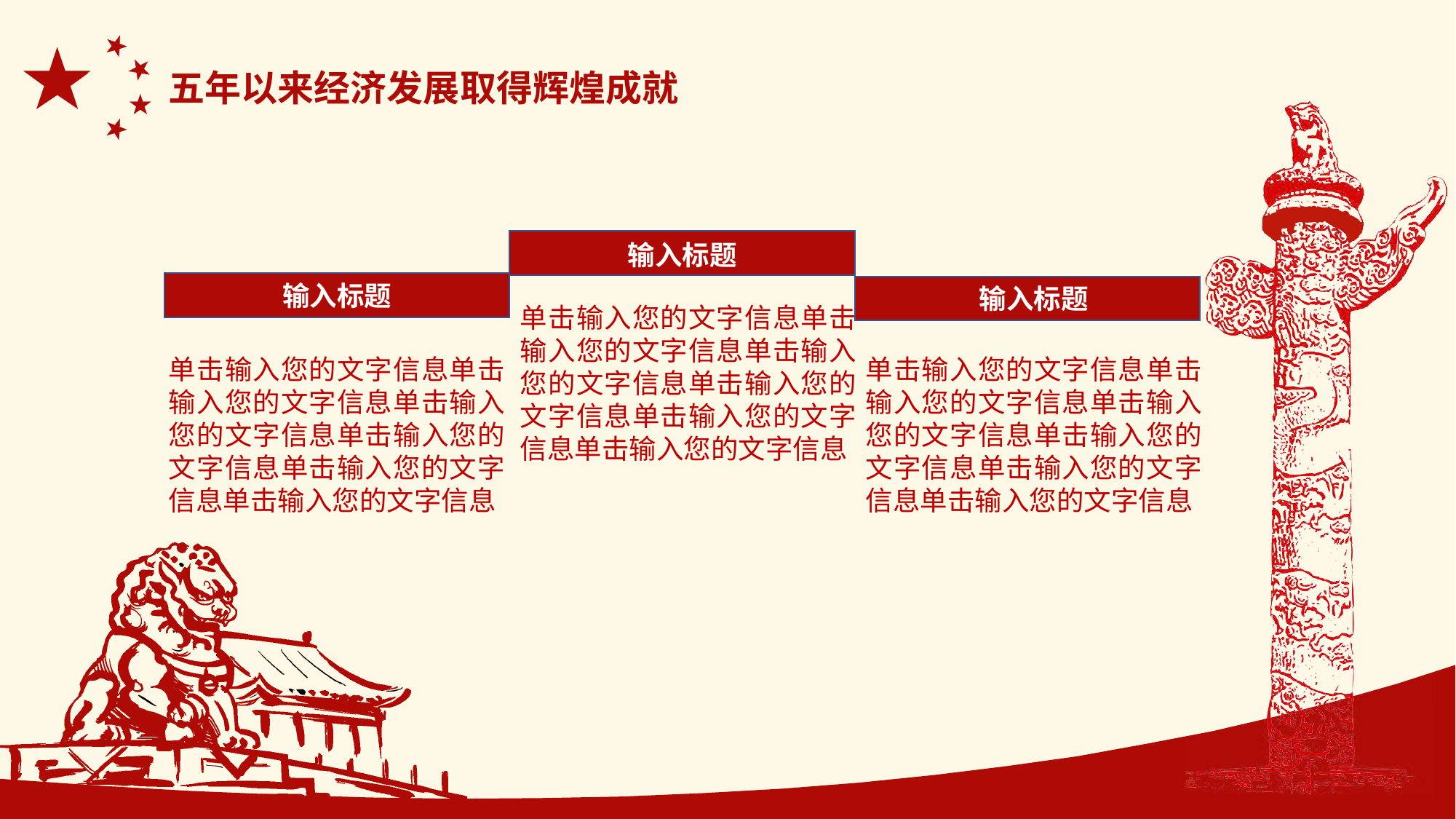

五年以来经济发展取得辉煌成就

单击输入您的文字信息单击输入您的文字信息单击输入您的文字信息单击输入您的文字信息单击输入您的文字信息单击输入您的文字信息
单击输入您的文字信息单击输入您的文字信息单击输入您的文字信息单击输入您的文字信息单击输入您的文字信息单击输入您的文字信息
单击输入您的文字信息单击输入您的文字信息单击输入您的文字信息单击输入您的文字信息单击输入您的文字信息单击输入您的文字信息
输入标题
输入标题
输入标题